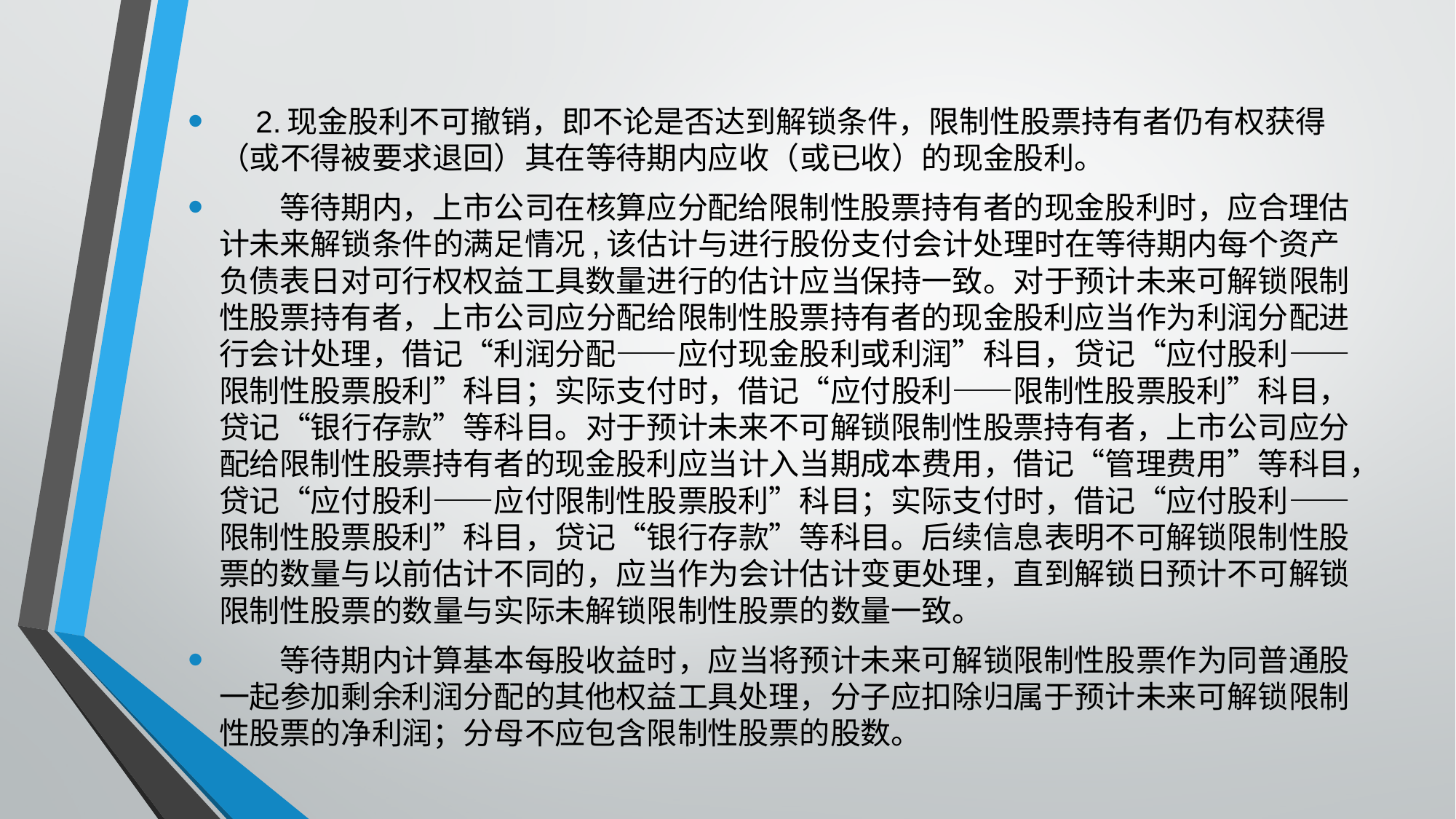

2.现金股利不可撤销，即不论是否达到解锁条件，限制性股票持有者仍有权获得（或不得被要求退回）其在等待期内应收（或已收）的现金股利。
　　等待期内，上市公司在核算应分配给限制性股票持有者的现金股利时，应合理估计未来解锁条件的满足情况,该估计与进行股份支付会计处理时在等待期内每个资产负债表日对可行权权益工具数量进行的估计应当保持一致。对于预计未来可解锁限制性股票持有者，上市公司应分配给限制性股票持有者的现金股利应当作为利润分配进行会计处理，借记“利润分配——应付现金股利或利润”科目，贷记“应付股利——限制性股票股利”科目；实际支付时，借记“应付股利——限制性股票股利”科目，贷记“银行存款”等科目。对于预计未来不可解锁限制性股票持有者，上市公司应分配给限制性股票持有者的现金股利应当计入当期成本费用，借记“管理费用”等科目，贷记“应付股利——应付限制性股票股利”科目；实际支付时，借记“应付股利——限制性股票股利”科目，贷记“银行存款”等科目。后续信息表明不可解锁限制性股票的数量与以前估计不同的，应当作为会计估计变更处理，直到解锁日预计不可解锁限制性股票的数量与实际未解锁限制性股票的数量一致。
　　等待期内计算基本每股收益时，应当将预计未来可解锁限制性股票作为同普通股一起参加剩余利润分配的其他权益工具处理，分子应扣除归属于预计未来可解锁限制性股票的净利润；分母不应包含限制性股票的股数。